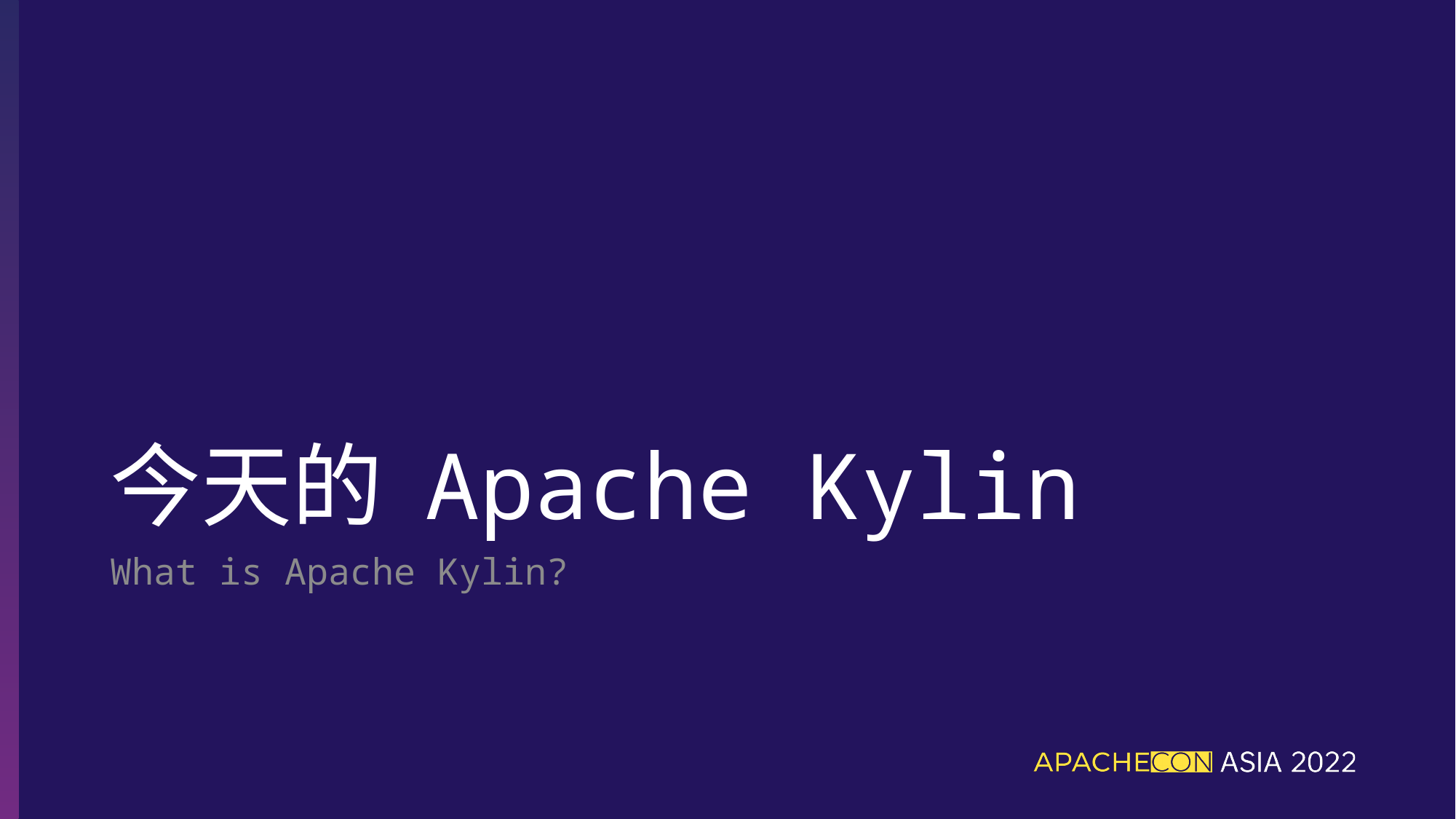

# 今天的 Apache Kylin
What is Apache Kylin?